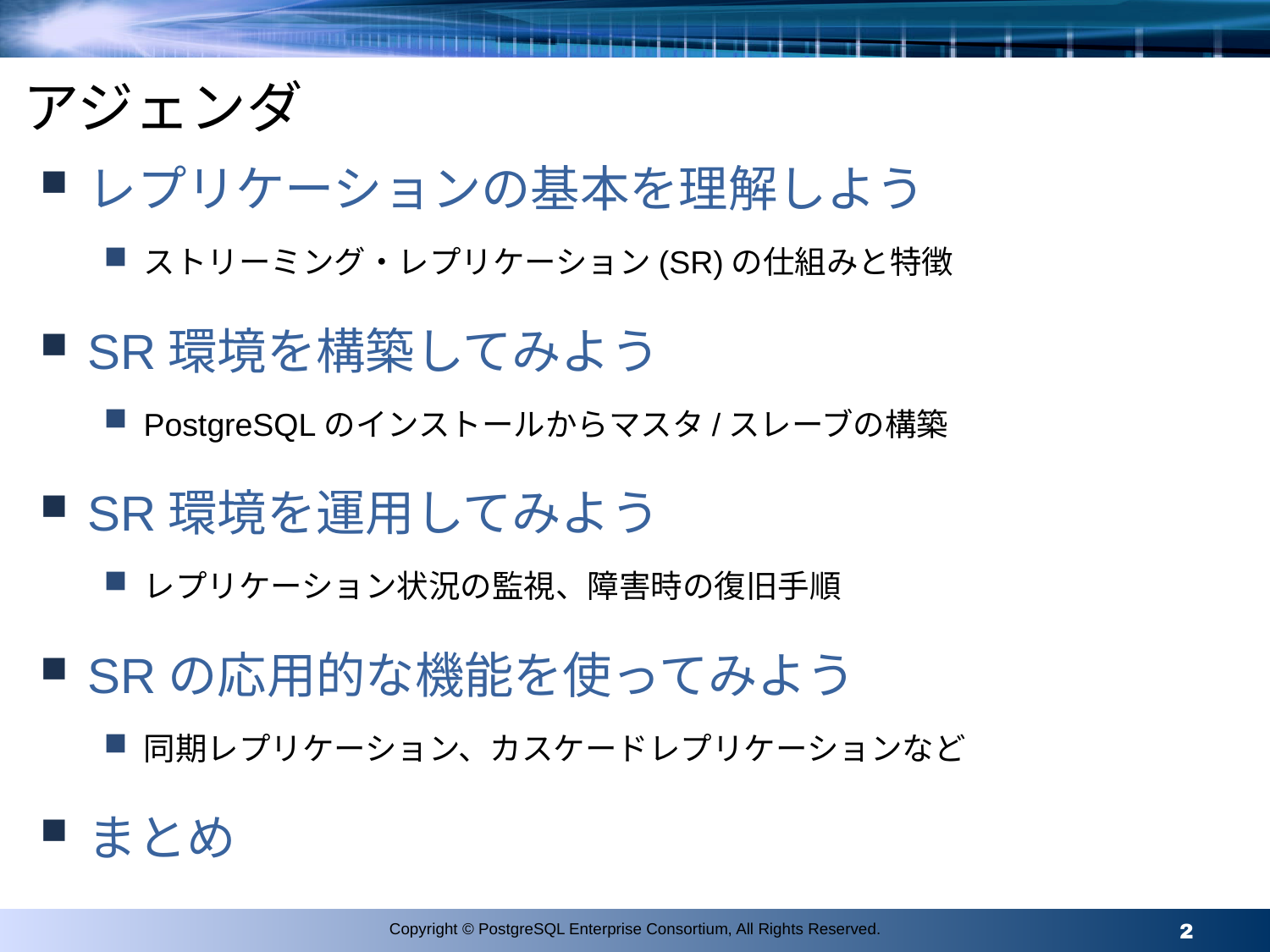

# アジェンダ
レプリケーションの基本を理解しよう
ストリーミング・レプリケーション(SR)の仕組みと特徴
SR環境を構築してみよう
PostgreSQLのインストールからマスタ/スレーブの構築
SR環境を運用してみよう
レプリケーション状況の監視、障害時の復旧手順
SRの応用的な機能を使ってみよう
同期レプリケーション、カスケードレプリケーションなど
まとめ
2